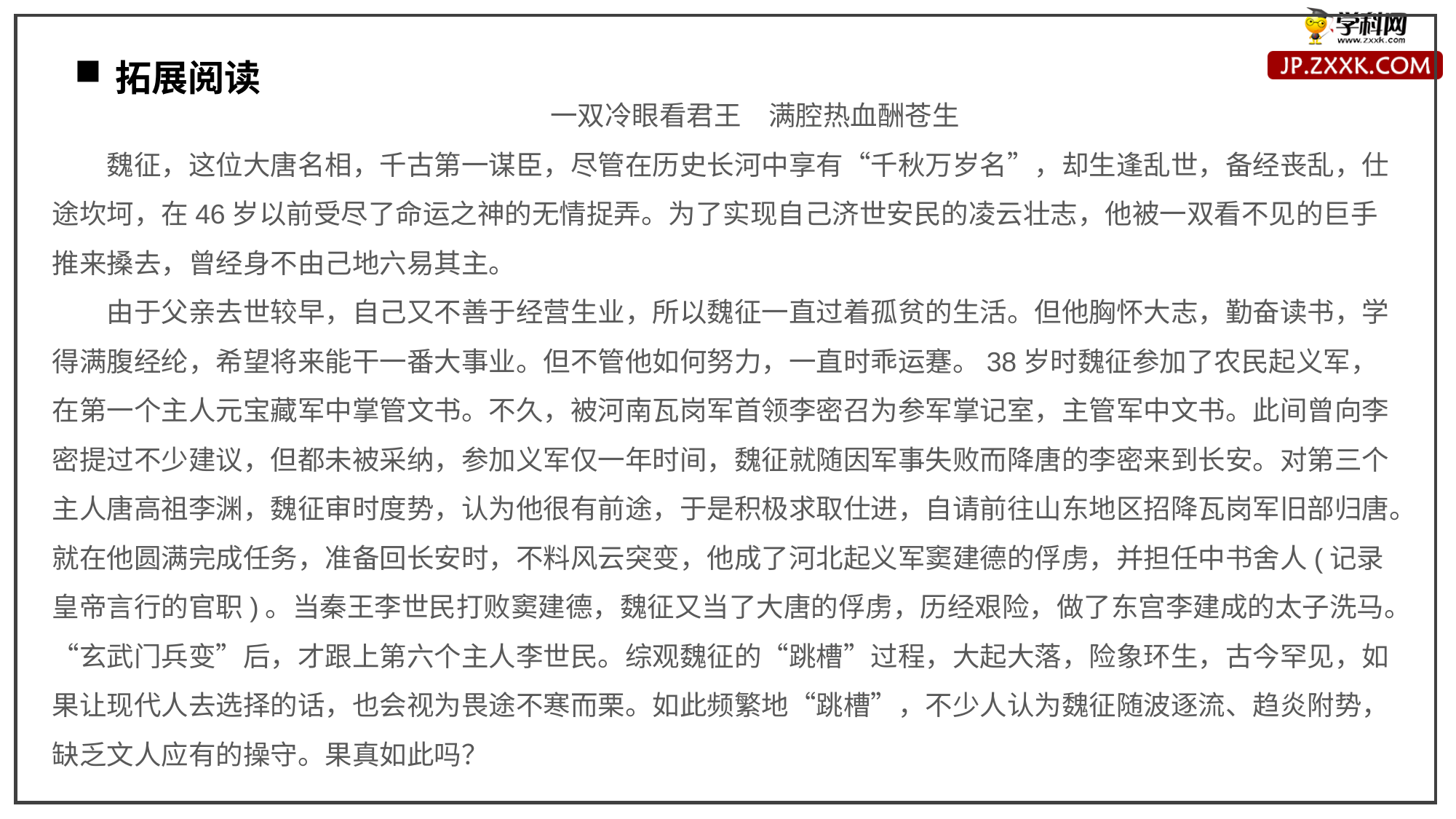

拓展阅读
一双冷眼看君王　满腔热血酬苍生
魏征，这位大唐名相，千古第一谋臣，尽管在历史长河中享有“千秋万岁名”，却生逢乱世，备经丧乱，仕途坎坷，在46岁以前受尽了命运之神的无情捉弄。为了实现自己济世安民的凌云壮志，他被一双看不见的巨手推来搡去，曾经身不由己地六易其主。
由于父亲去世较早，自己又不善于经营生业，所以魏征一直过着孤贫的生活。但他胸怀大志，勤奋读书，学得满腹经纶，希望将来能干一番大事业。但不管他如何努力，一直时乖运蹇。38岁时魏征参加了农民起义军，在第一个主人元宝藏军中掌管文书。不久，被河南瓦岗军首领李密召为参军掌记室，主管军中文书。此间曾向李密提过不少建议，但都未被采纳，参加义军仅一年时间，魏征就随因军事失败而降唐的李密来到长安。对第三个主人唐高祖李渊，魏征审时度势，认为他很有前途，于是积极求取仕进，自请前往山东地区招降瓦岗军旧部归唐。就在他圆满完成任务，准备回长安时，不料风云突变，他成了河北起义军窦建德的俘虏，并担任中书舍人(记录皇帝言行的官职)。当秦王李世民打败窦建德，魏征又当了大唐的俘虏，历经艰险，做了东宫李建成的太子洗马。“玄武门兵变”后，才跟上第六个主人李世民。综观魏征的“跳槽”过程，大起大落，险象环生，古今罕见，如果让现代人去选择的话，也会视为畏途不寒而栗。如此频繁地“跳槽”，不少人认为魏征随波逐流、趋炎附势，缺乏文人应有的操守。果真如此吗？